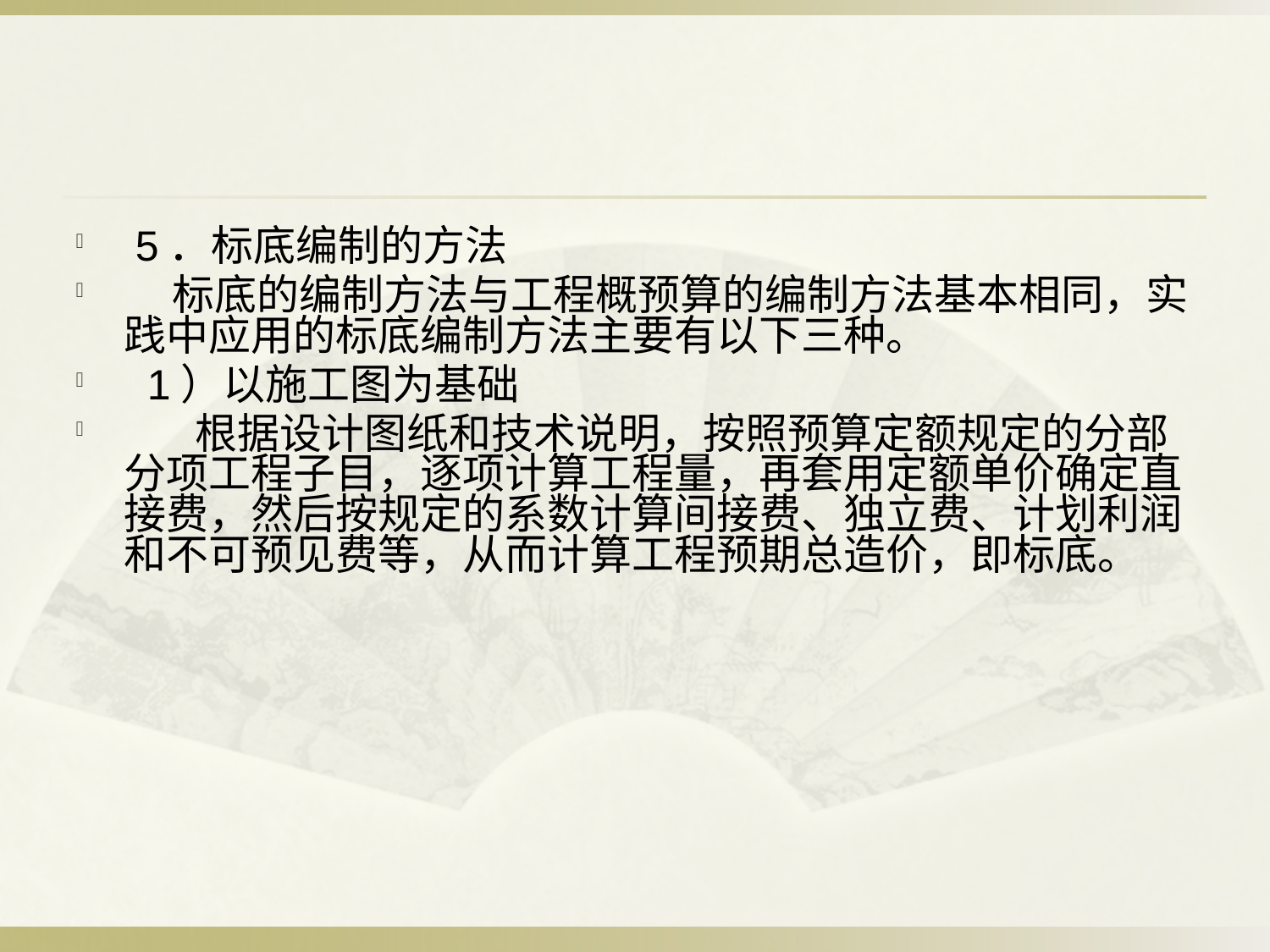

#
 5．标底编制的方法
    标底的编制方法与工程概预算的编制方法基本相同，实践中应用的标底编制方法主要有以下三种。
  1）以施工图为基础
  　根据设计图纸和技术说明，按照预算定额规定的分部分项工程子目，逐项计算工程量，再套用定额单价确定直接费，然后按规定的系数计算间接费、独立费、计划利润和不可预见费等，从而计算工程预期总造价，即标底。